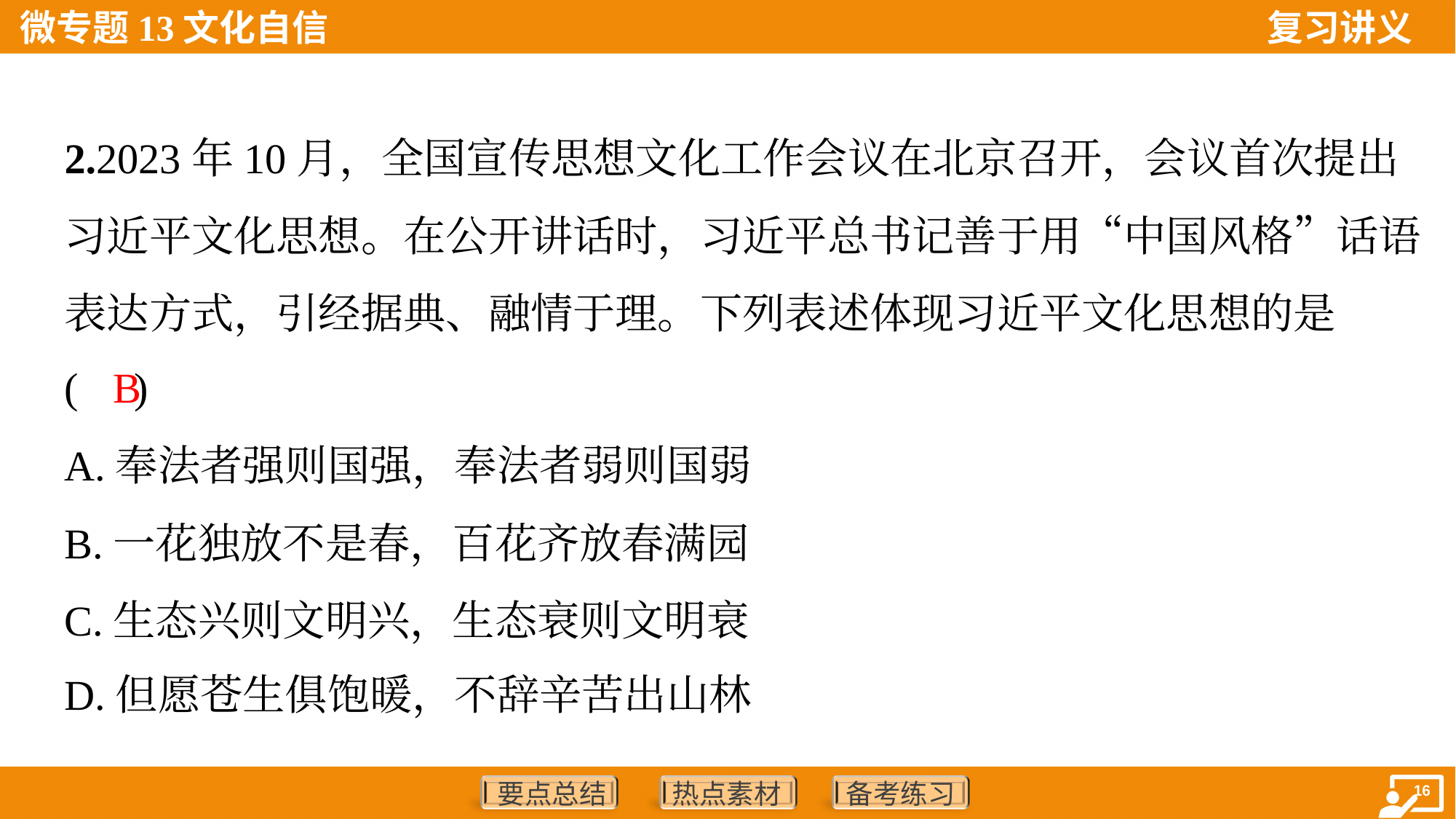

2.2023年10月，全国宣传思想文化工作会议在北京召开，会议首次提出
习近平文化思想。在公开讲话时，习近平总书记善于用“中国风格”话语
表达方式，引经据典、融情于理。下列表述体现习近平文化思想的是
(     )
B
A.奉法者强则国强，奉法者弱则国弱
B.一花独放不是春，百花齐放春满园
C.生态兴则文明兴，生态衰则文明衰
D.但愿苍生俱饱暖，不辞辛苦出山林